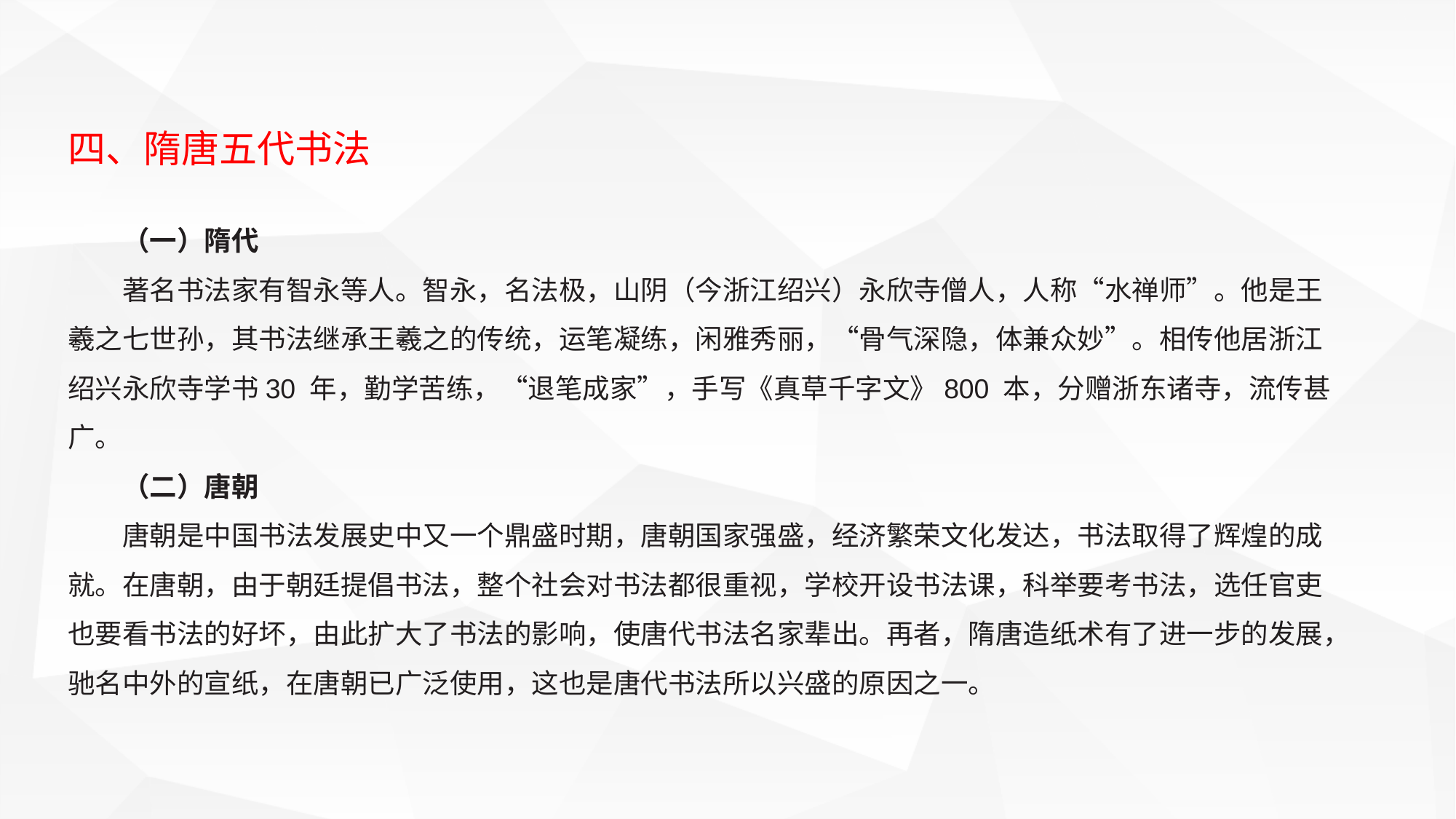

四、隋唐五代书法
（一）隋代
著名书法家有智永等人。智永，名法极，山阴（今浙江绍兴）永欣寺僧人，人称“水禅师”。他是王羲之七世孙，其书法继承王羲之的传统，运笔凝练，闲雅秀丽，“骨气深隐，体兼众妙”。相传他居浙江绍兴永欣寺学书30 年，勤学苦练，“退笔成家”，手写《真草千字文》800 本，分赠浙东诸寺，流传甚广。
（二）唐朝
唐朝是中国书法发展史中又一个鼎盛时期，唐朝国家强盛，经济繁荣文化发达，书法取得了辉煌的成就。在唐朝，由于朝廷提倡书法，整个社会对书法都很重视，学校开设书法课，科举要考书法，选任官吏也要看书法的好坏，由此扩大了书法的影响，使唐代书法名家辈出。再者，隋唐造纸术有了进一步的发展，驰名中外的宣纸，在唐朝已广泛使用，这也是唐代书法所以兴盛的原因之一。